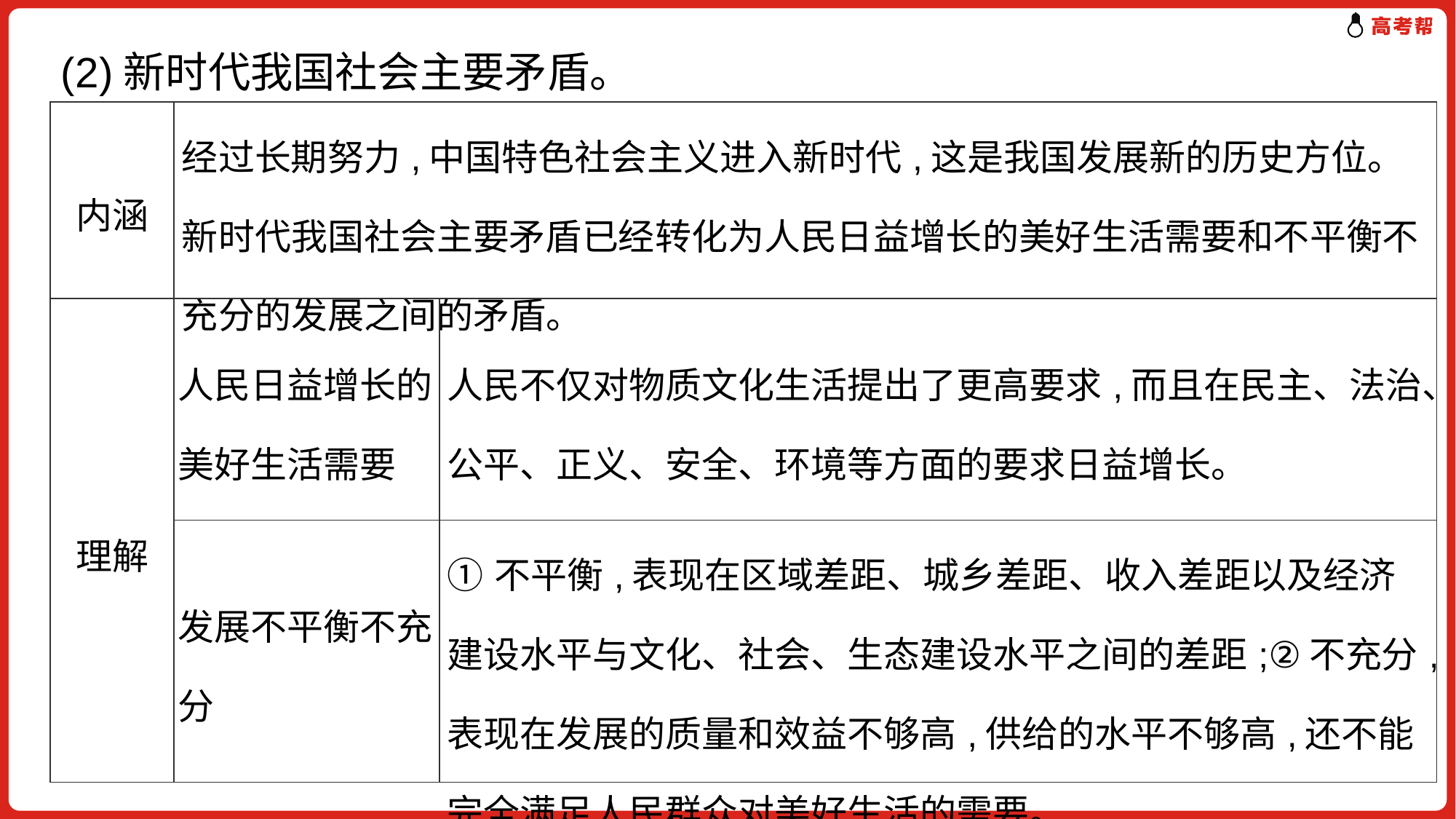

(2)新时代我国社会主要矛盾。
| 内涵 | 经过长期努力,中国特色社会主义进入新时代,这是我国发展新的历史方位。新时代我国社会主要矛盾已经转化为人民日益增长的美好生活需要和不平衡不充分的发展之间的矛盾。 |  |
| --- | --- | --- |
| 理解 | 人民日益增长的美好生活需要 | 人民不仅对物质文化生活提出了更高要求,而且在民主、法治、公平、正义、安全、环境等方面的要求日益增长。 |
|  | 发展不平衡不充分 | ①不平衡,表现在区域差距、城乡差距、收入差距以及经济建设水平与文化、社会、生态建设水平之间的差距;②不充分,表现在发展的质量和效益不够高,供给的水平不够高,还不能完全满足人民群众对美好生活的需要。 |